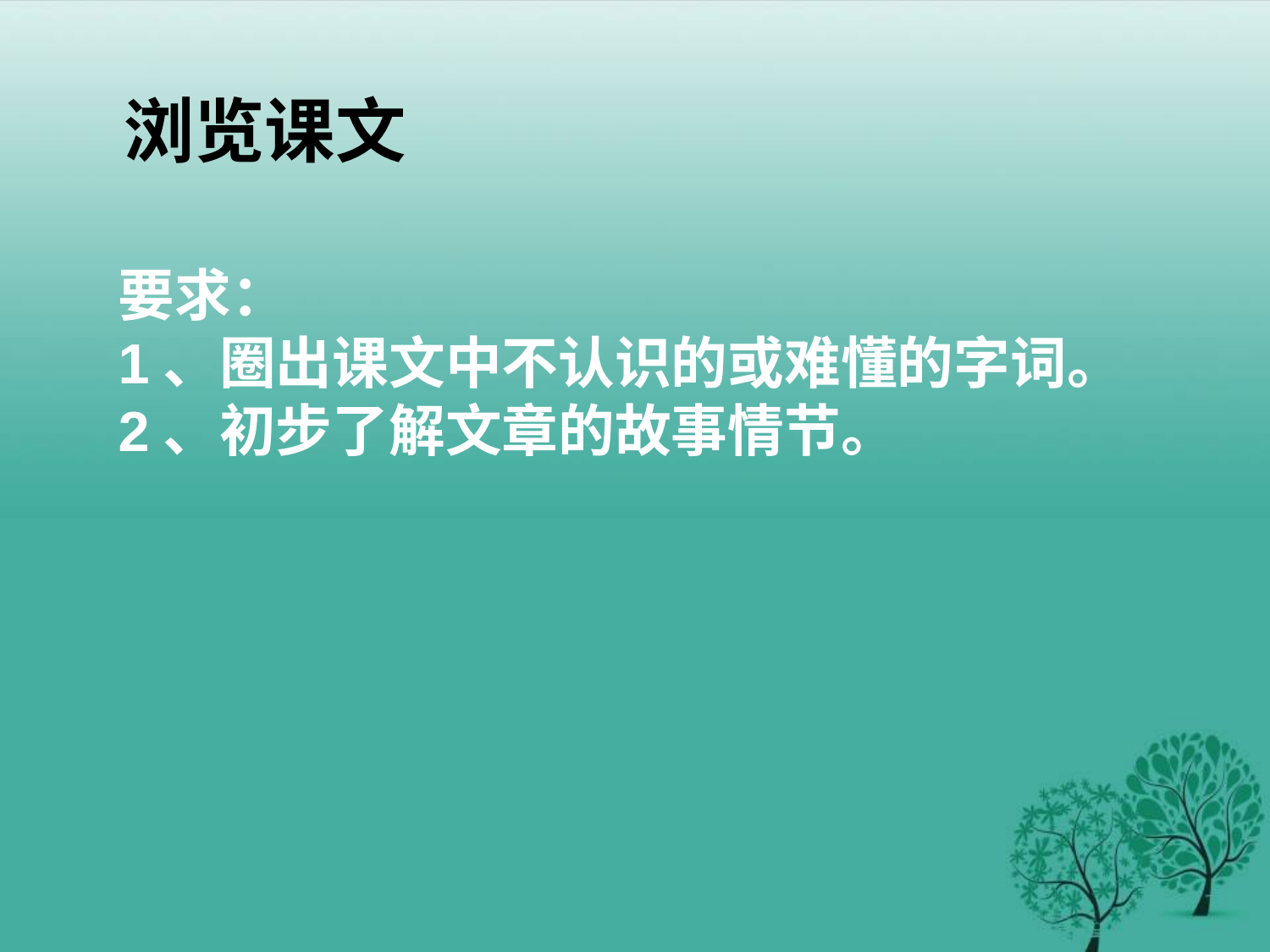

浏览课文
要求：
1、圈出课文中不认识的或难懂的字词。
2、初步了解文章的故事情节。